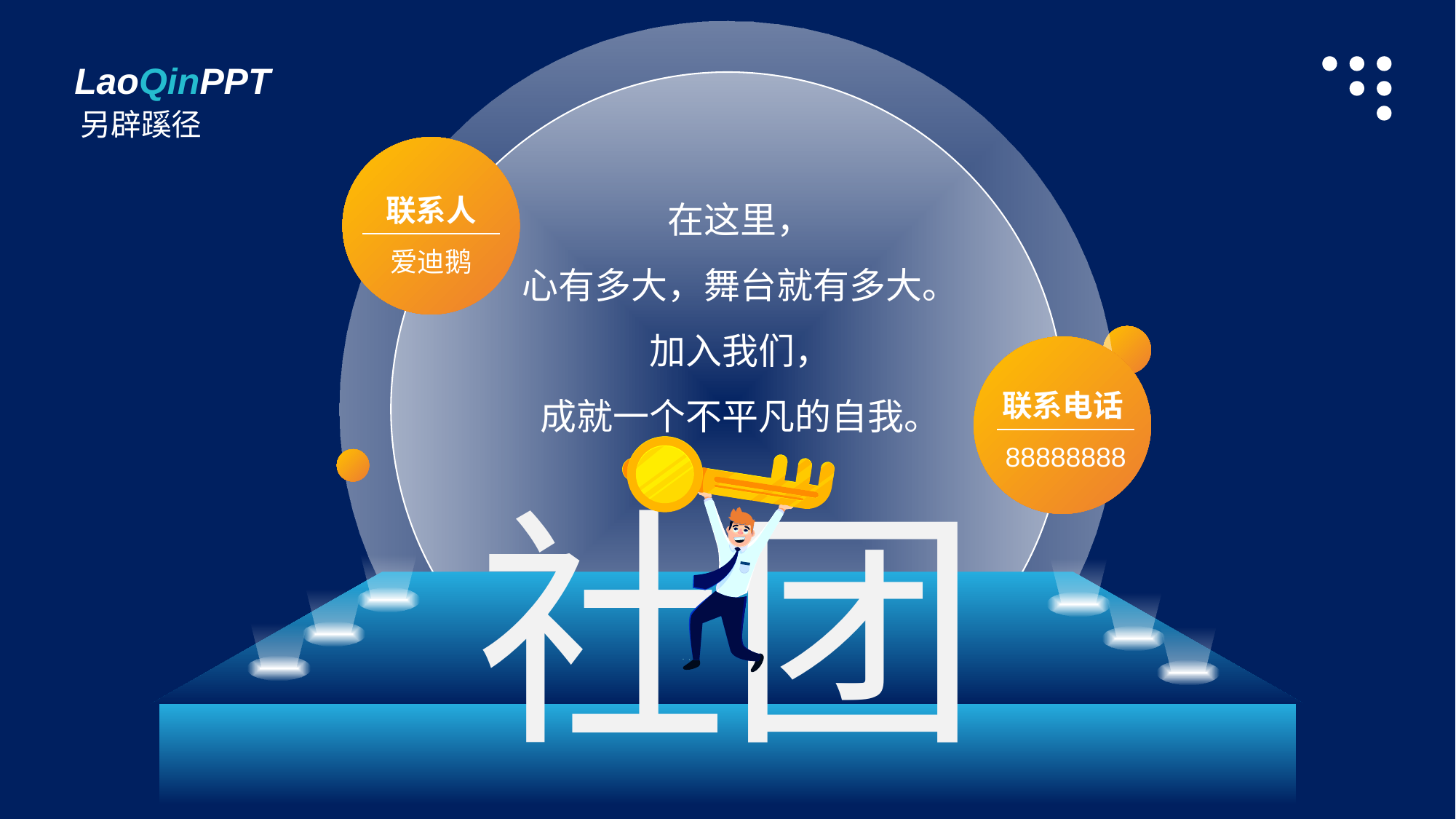

LaoQinPPT
另辟蹊径

联系人
爱迪鹅
在这里，
心有多大，舞台就有多大。
加入我们，
成就一个不平凡的自我。

联系电话
88888888

社团